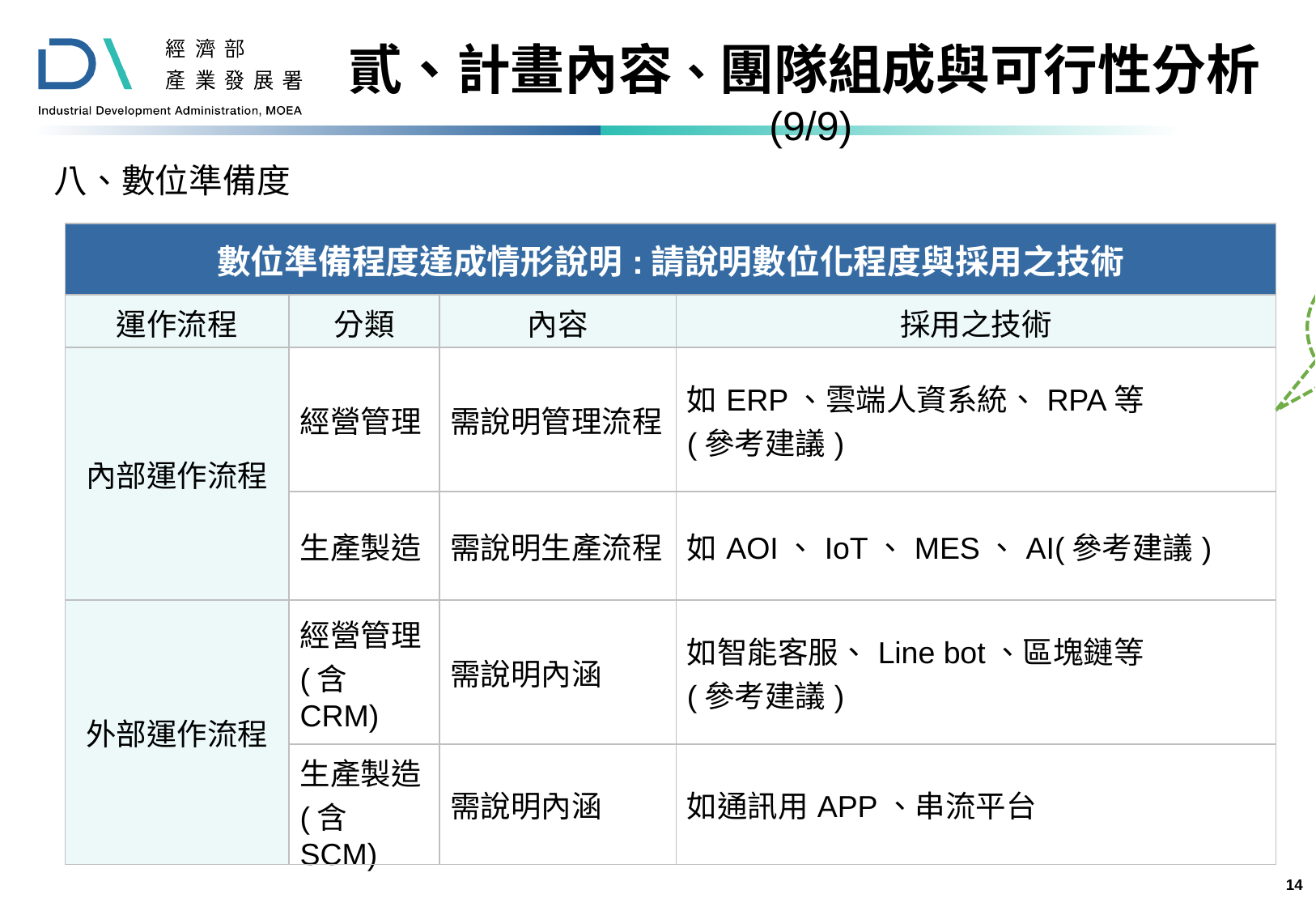

貳、計畫內容、團隊組成與可行性分析(9/9)
八、數位準備度
| 數位準備程度達成情形說明:請說明數位化程度與採用之技術 |  |  |  |
| --- | --- | --- | --- |
| 運作流程 | 分類 | 內容 | 採用之技術 |
| 內部運作流程 | 經營管理 | 需說明管理流程 | 如ERP、雲端人資系統、RPA等 (參考建議) |
|  | 生產製造 | 需說明生產流程 | 如AOI、IoT、MES、AI(參考建議) |
| 外部運作流程 | 經營管理 (含CRM) | 需說明內涵 | 如智能客服、Line bot、區塊鏈等 (參考建議) |
|  | 生產製造 (含SCM) | 需說明內涵 | 如通訊用APP、串流平台 |
範例
14